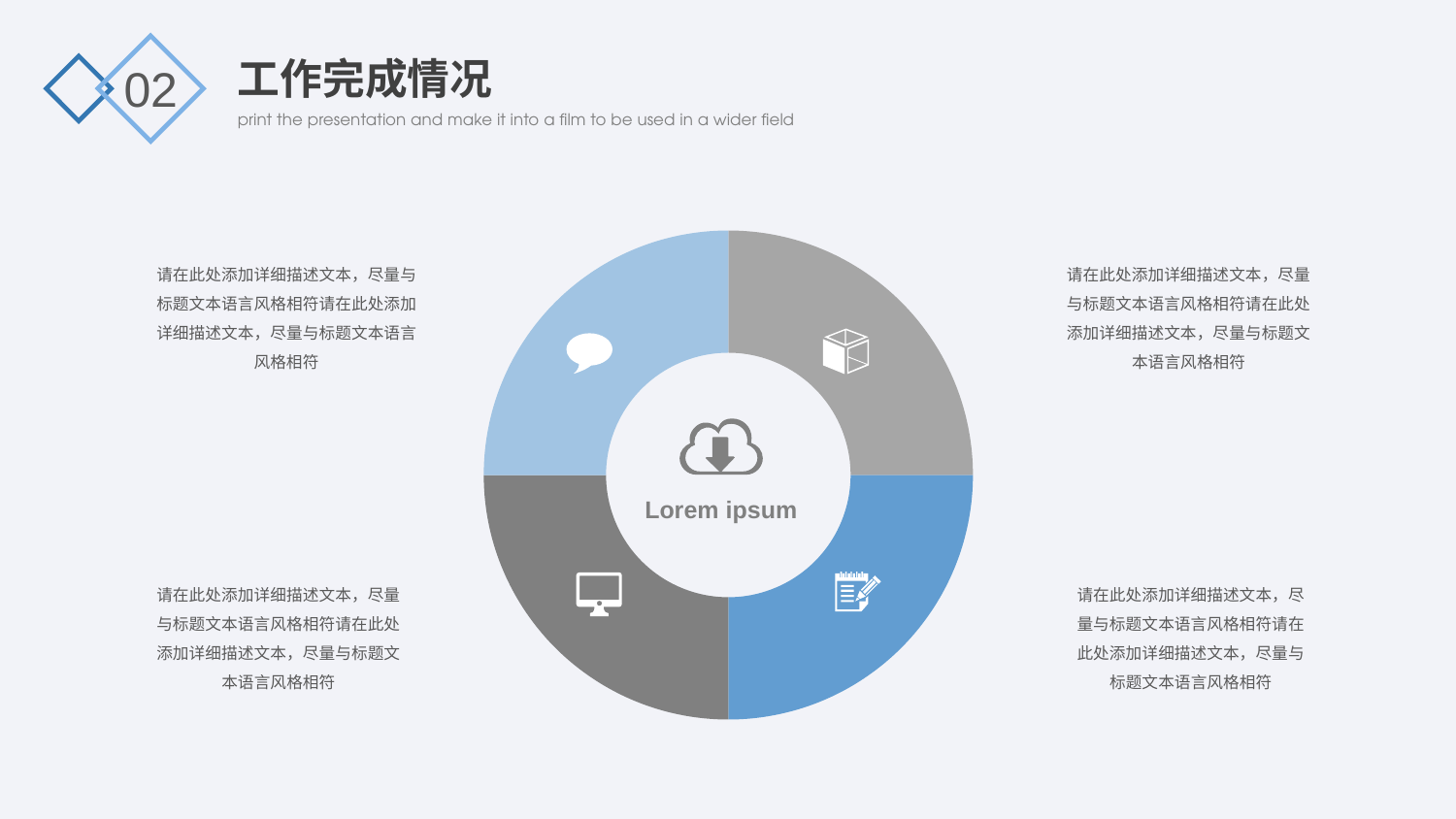

工作完成情况
02

### Chart

| Category | Sales |
|---|---|
| 1st Qtr | 3.0 |
| 2nd Qtr | 3.0 |
| 3rd Qtr | 3.0 |
| 4th Qtr | 3.0 |
请在此处添加详细描述文本，尽量与标题文本语言风格相符请在此处添加详细描述文本，尽量与标题文本语言风格相符

请在此处添加详细描述文本，尽量与标题文本语言风格相符请在此处添加详细描述文本，尽量与标题文本语言风格相符

Lorem ipsum
请在此处添加详细描述文本，尽量与标题文本语言风格相符请在此处添加详细描述文本，尽量与标题文本语言风格相符

请在此处添加详细描述文本，尽量与标题文本语言风格相符请在此处添加详细描述文本，尽量与标题文本语言风格相符